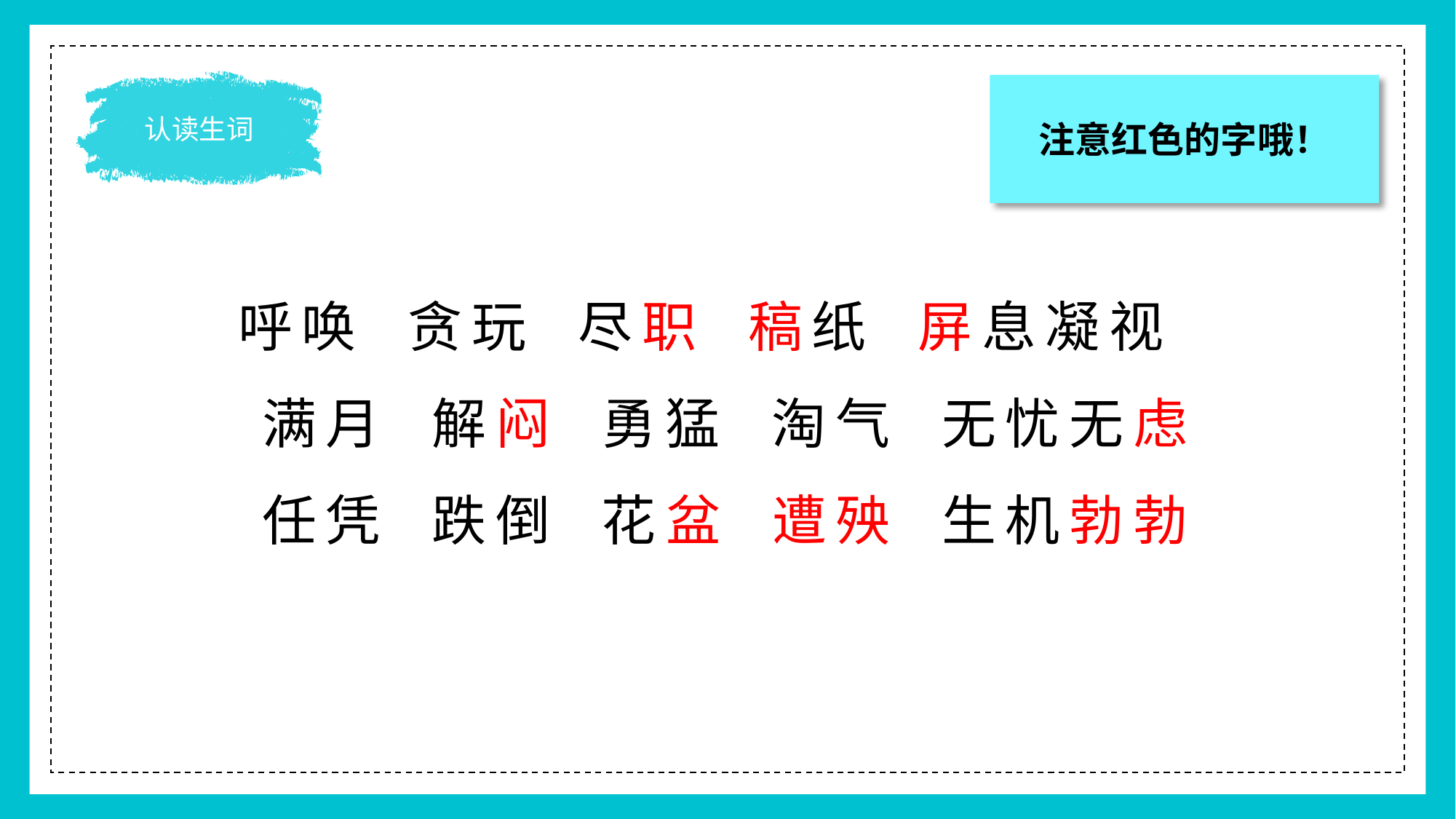

认读生词
注意红色的字哦！
呼唤  贪玩  尽职  稿纸  屏息凝视
满月  解闷  勇猛  淘气  无忧无虑
任凭  跌倒  花盆  遭殃  生机勃勃